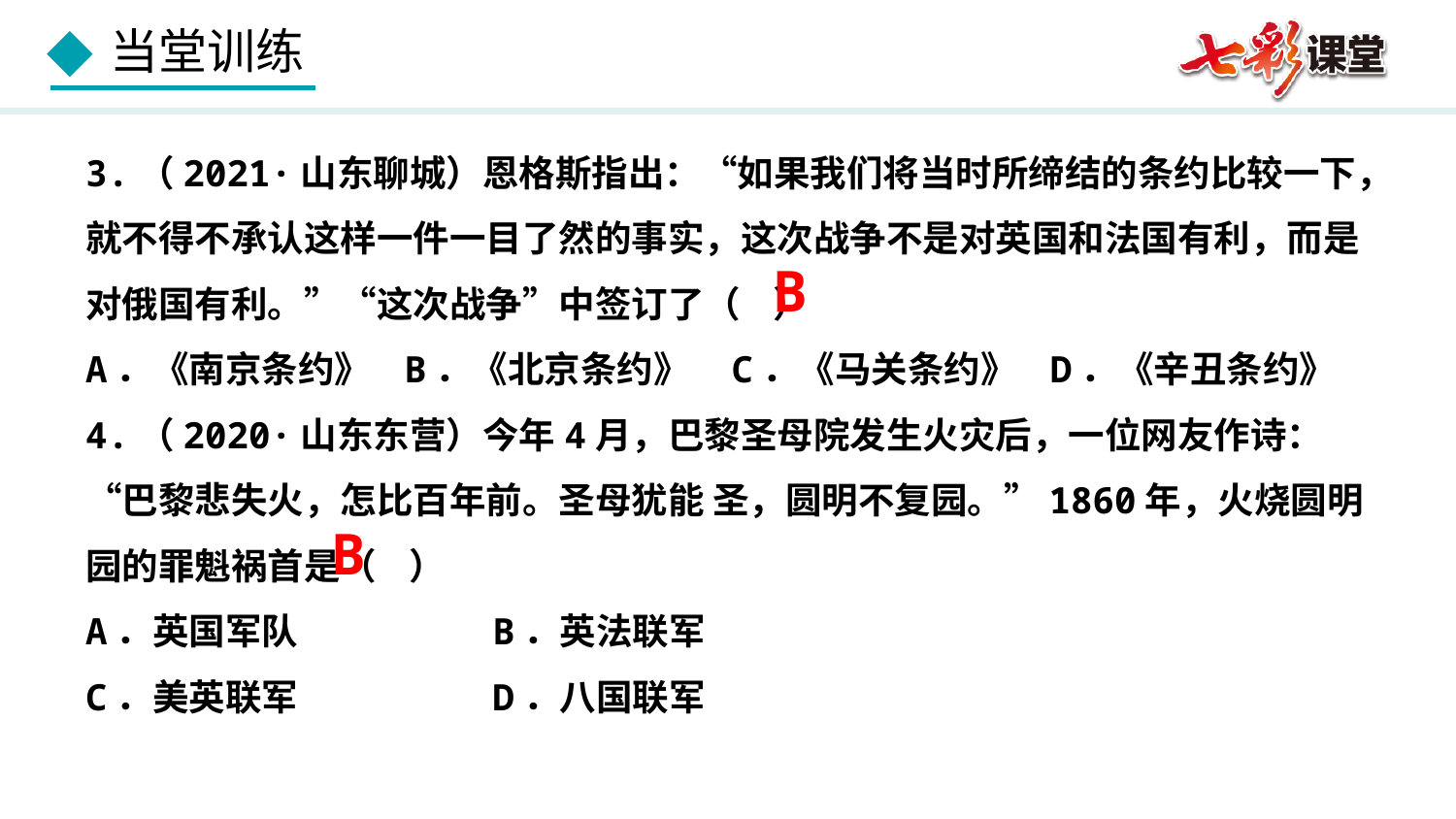

3.（2021·山东聊城）恩格斯指出：“如果我们将当时所缔结的条约比较一下，就不得不承认这样一件一目了然的事实，这次战争不是对英国和法国有利，而是对俄国有利。”“这次战争”中签订了（    ）
A．《南京条约》   B．《北京条约》    C．《马关条约》   D．《辛丑条约》
4.（2020·山东东营）今年4月，巴黎圣母院发生火灾后，一位网友作诗：“巴黎悲失火，怎比百年前。圣母犹能 圣，圆明不复园。”1860年，火烧圆明园的罪魁祸首是（    ）
A．英国军队	             B．英法联军
C．美英联军	             D．八国联军

B
B